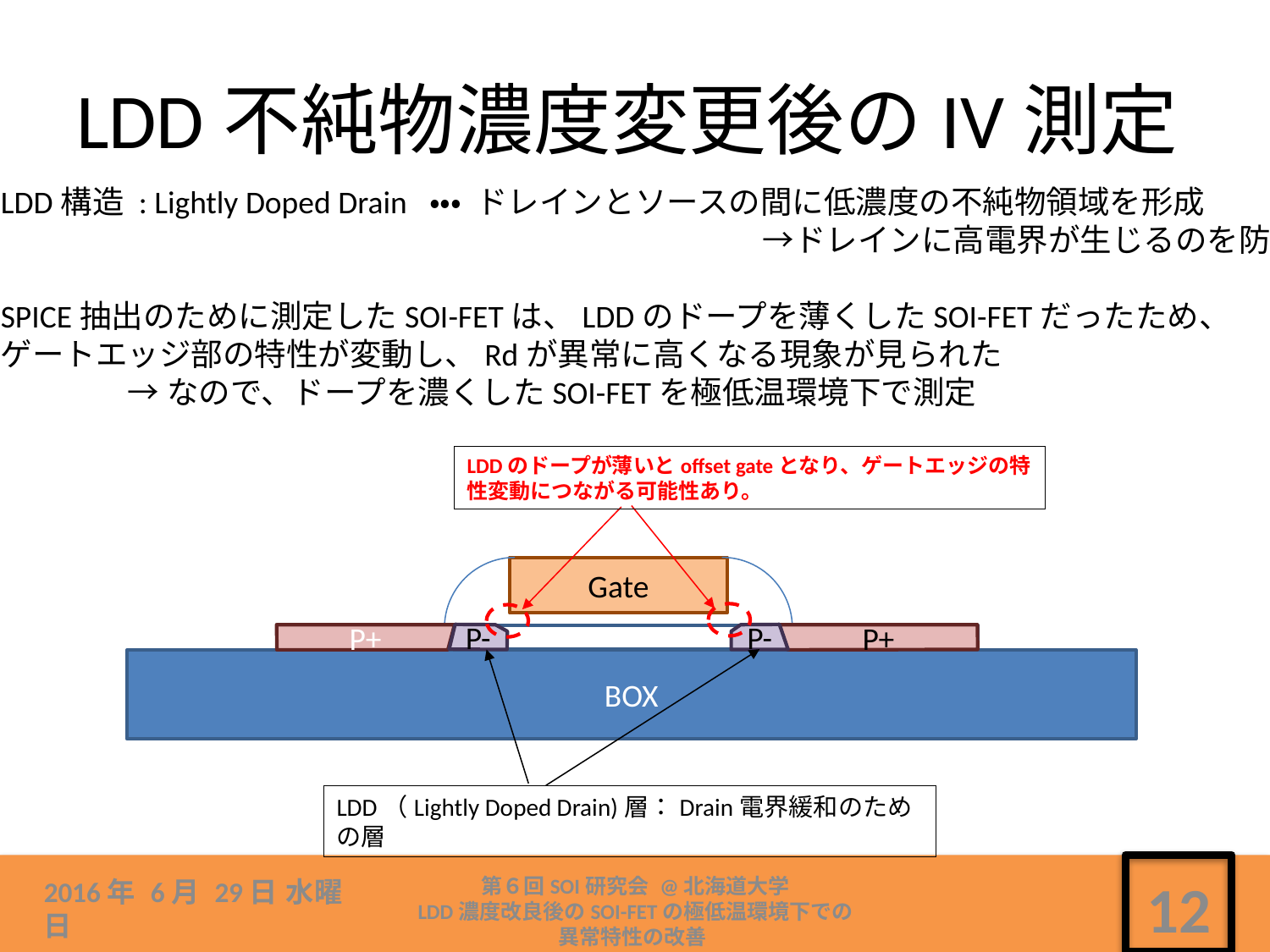

# LDD不純物濃度変更後のIV測定
LDD構造 : Lightly Doped Drain  ・・・  ドレインとソースの間に低濃度の不純物領域を形成
　　　　　　　　　　　　　　　　　　　　　　　　→ドレインに高電界が生じるのを防ぐ

SPICE抽出のために測定したSOI-FETは、LDDのドープを薄くしたSOI-FETだったため、
ゲートエッジ部の特性が変動し、Rdが異常に高くなる現象が見られた
	→なので、ドープを濃くしたSOI-FETを極低温環境下で測定
LDDのドープが薄いとoffset gateとなり、ゲートエッジの特性変動につながる可能性あり。

Gate

P-
P-
P+
P+

BOX
LDD（Lightly Doped Drain)層：Drain電界緩和のための層
第６回SOI研究会 @北海道大学
LDD濃度改良後のSOI-FETの極低温環境下での
異常特性の改善
2016年 6月 29日 水曜日
12